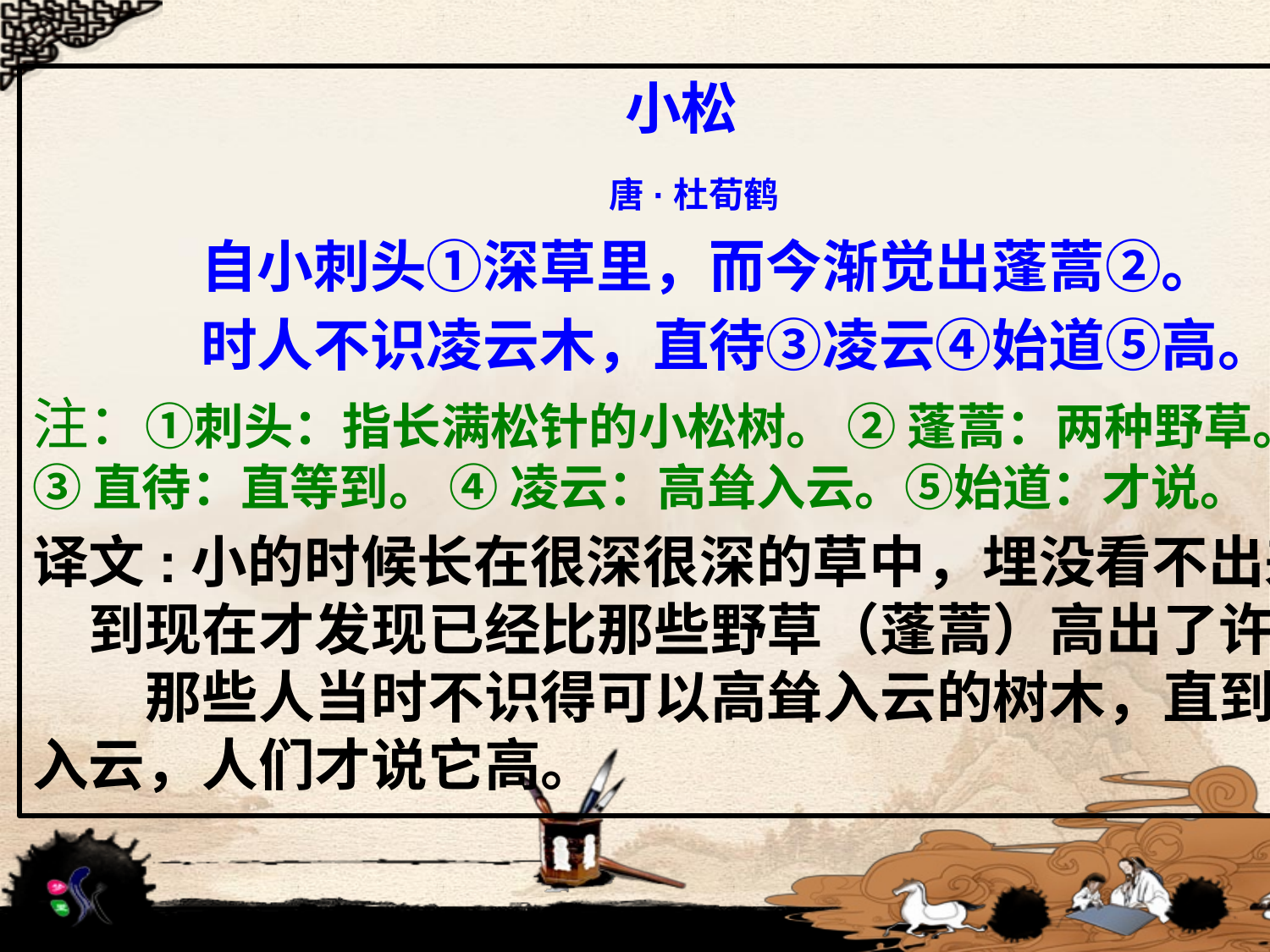

小松
唐·杜荀鹤
            自小刺头①深草里，而今渐觉出蓬蒿②。
            时人不识凌云木，直待③凌云④始道⑤高。
注：①刺头：指长满松针的小松树。 ② 蓬蒿：两种野草。 　　③ 直待：直等到。 ④ 凌云：高耸入云。⑤始道：才说。
译文:小的时候长在很深很深的草中，埋没看不出来， 　　到现在才发现已经比那些野草（蓬蒿）高出了许多。 　　那些人当时不识得可以高耸入云的树木，直到它高耸入云，人们才说它高。